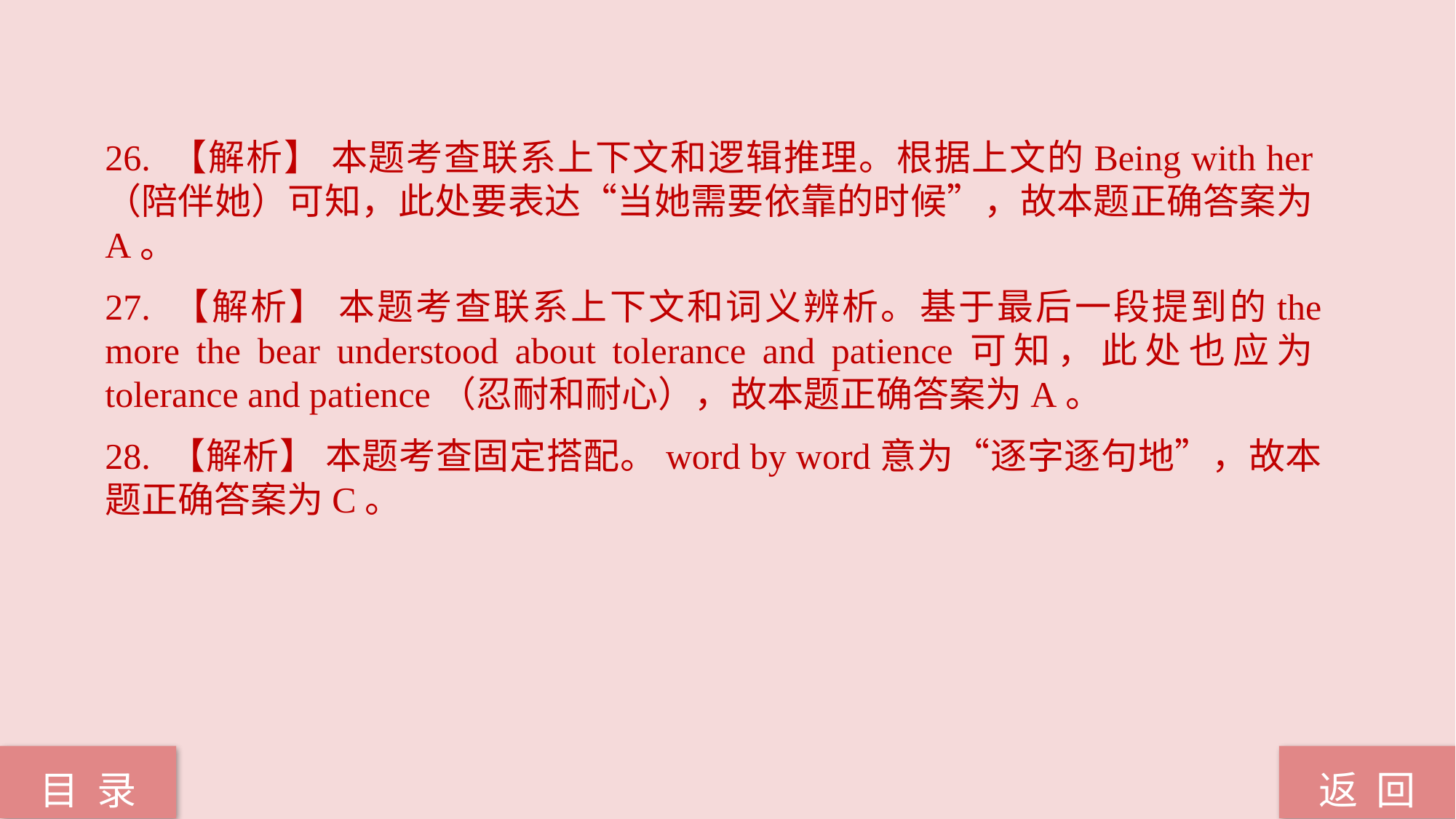

26. 【解析】 本题考查联系上下文和逻辑推理。根据上文的Being with her（陪伴她）可知，此处要表达“当她需要依靠的时候”，故本题正确答案为A。
27. 【解析】 本题考查联系上下文和词义辨析。基于最后一段提到的the more the bear understood about tolerance and patience可知，此处也应为tolerance and patience（忍耐和耐心），故本题正确答案为A。
28. 【解析】 本题考查固定搭配。word by word意为“逐字逐句地”，故本题正确答案为C。
返  回